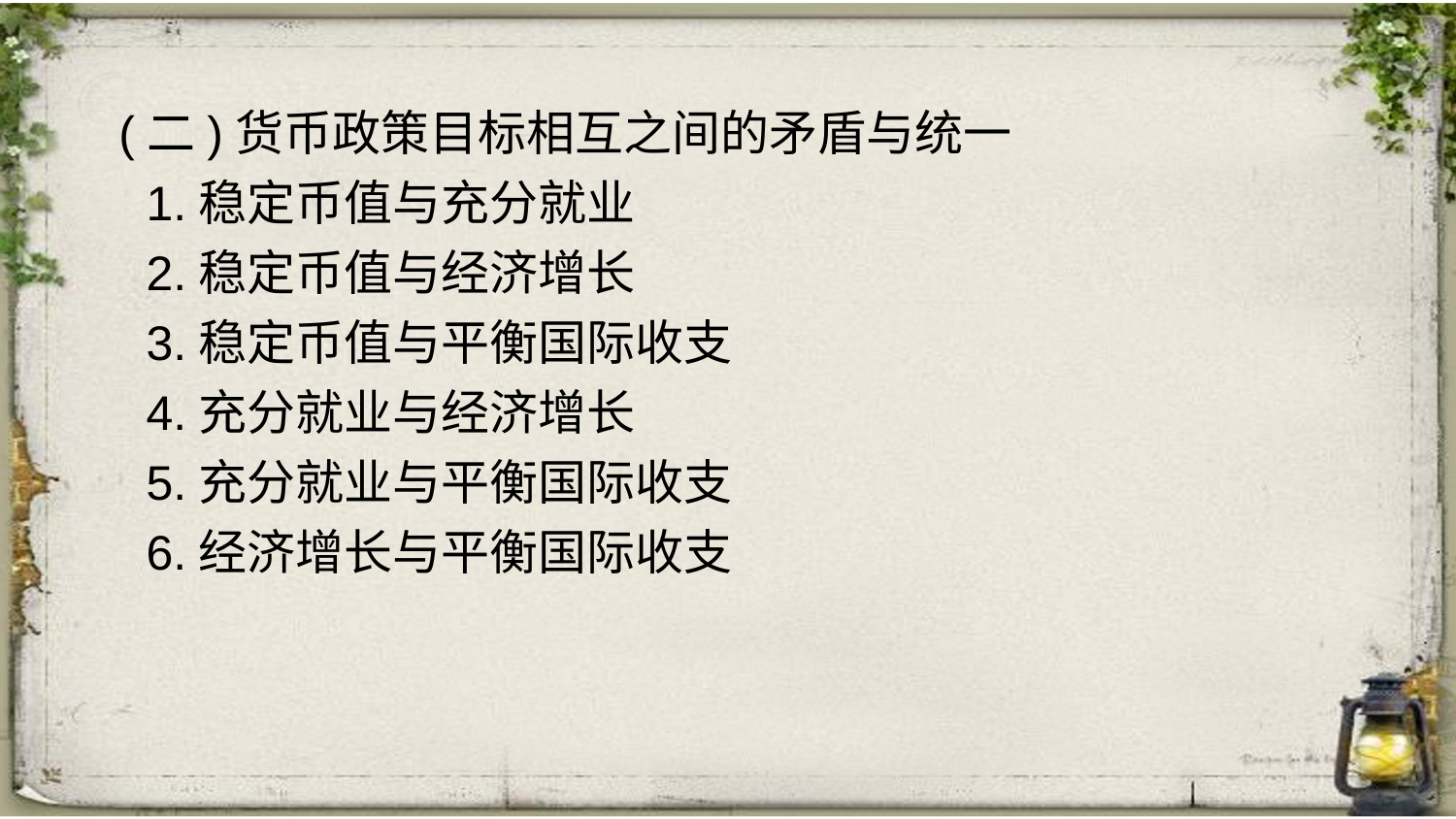

(二)货币政策目标相互之间的矛盾与统一
  1.稳定币值与充分就业
  2.稳定币值与经济增长
  3.稳定币值与平衡国际收支
  4.充分就业与经济增长
  5.充分就业与平衡国际收支
  6.经济增长与平衡国际收支